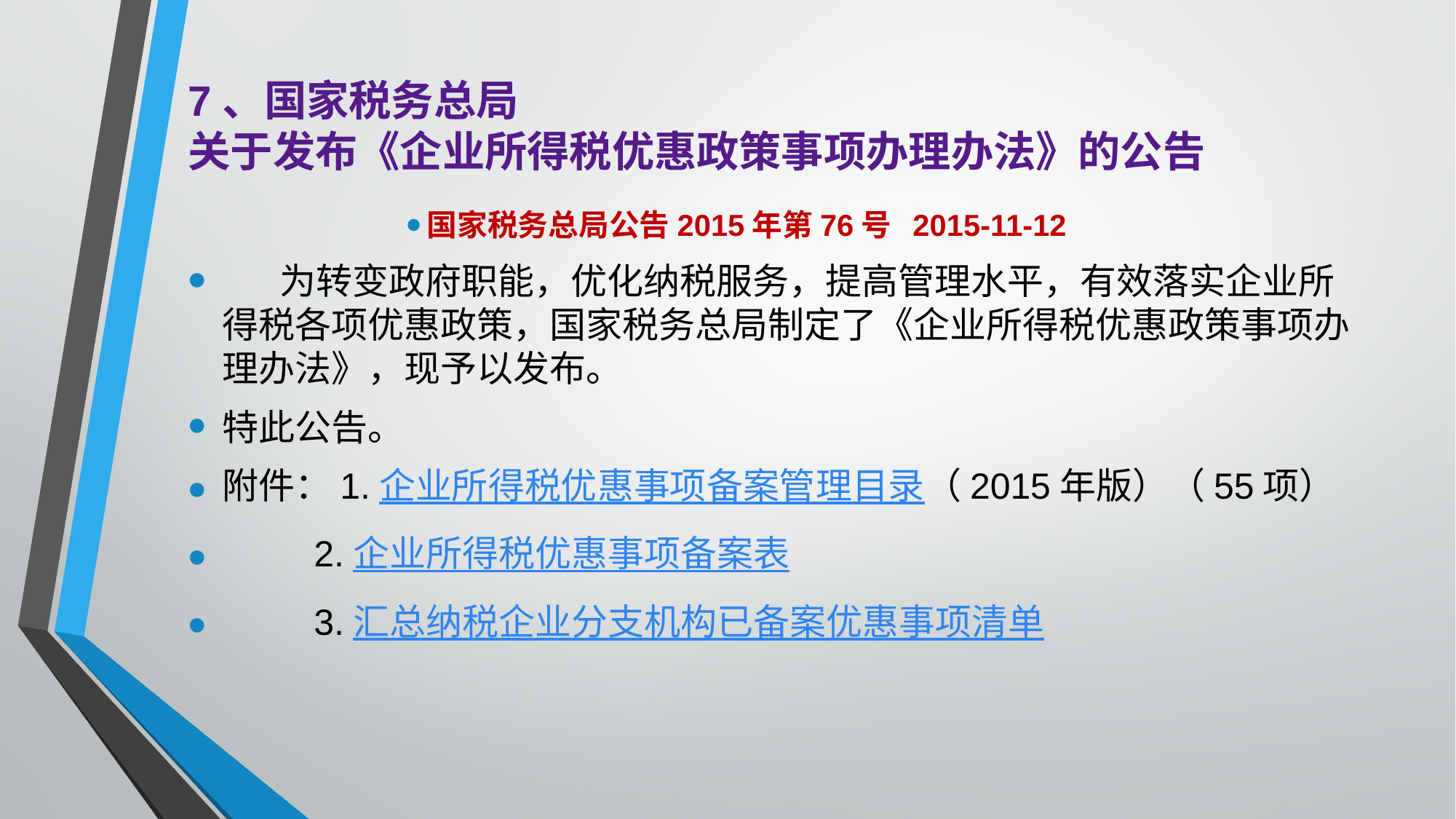

# 7、国家税务总局 关于发布《企业所得税优惠政策事项办理办法》的公告
国家税务总局公告2015年第76号  2015-11-12
      为转变政府职能，优化纳税服务，提高管理水平，有效落实企业所得税各项优惠政策，国家税务总局制定了《企业所得税优惠政策事项办理办法》，现予以发布。
特此公告。
附件：1.企业所得税优惠事项备案管理目录（2015年版）（55项）
         2.企业所得税优惠事项备案表
         3.汇总纳税企业分支机构已备案优惠事项清单